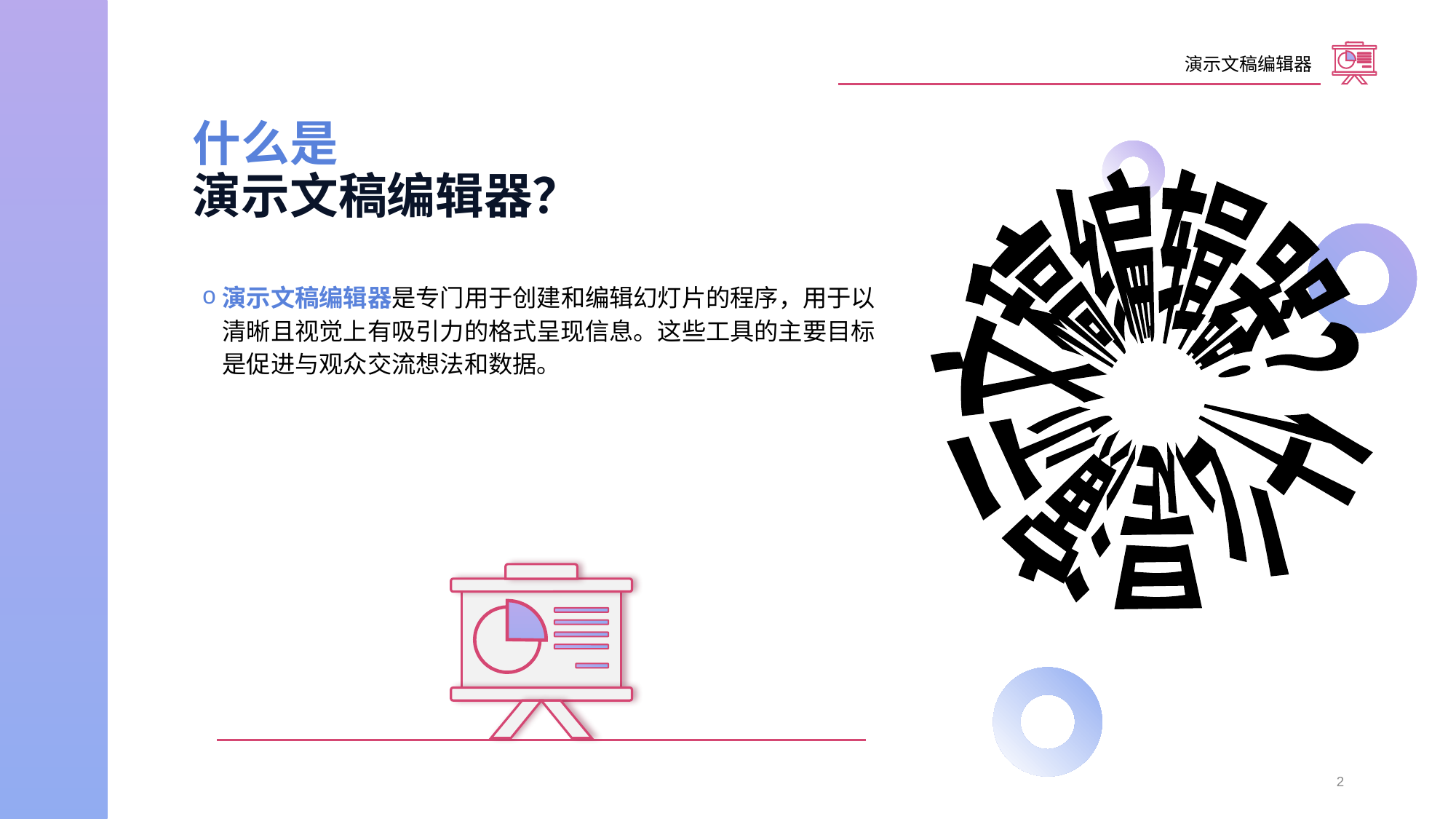

# 什么是 演示文稿编辑器？

什么是演示文稿编辑器？

演示文稿编辑器是专门用于创建和编辑幻灯片的程序，用于以清晰且视觉上有吸引力的格式呈现信息。这些工具的主要目标是促进与观众交流想法和数据。

2